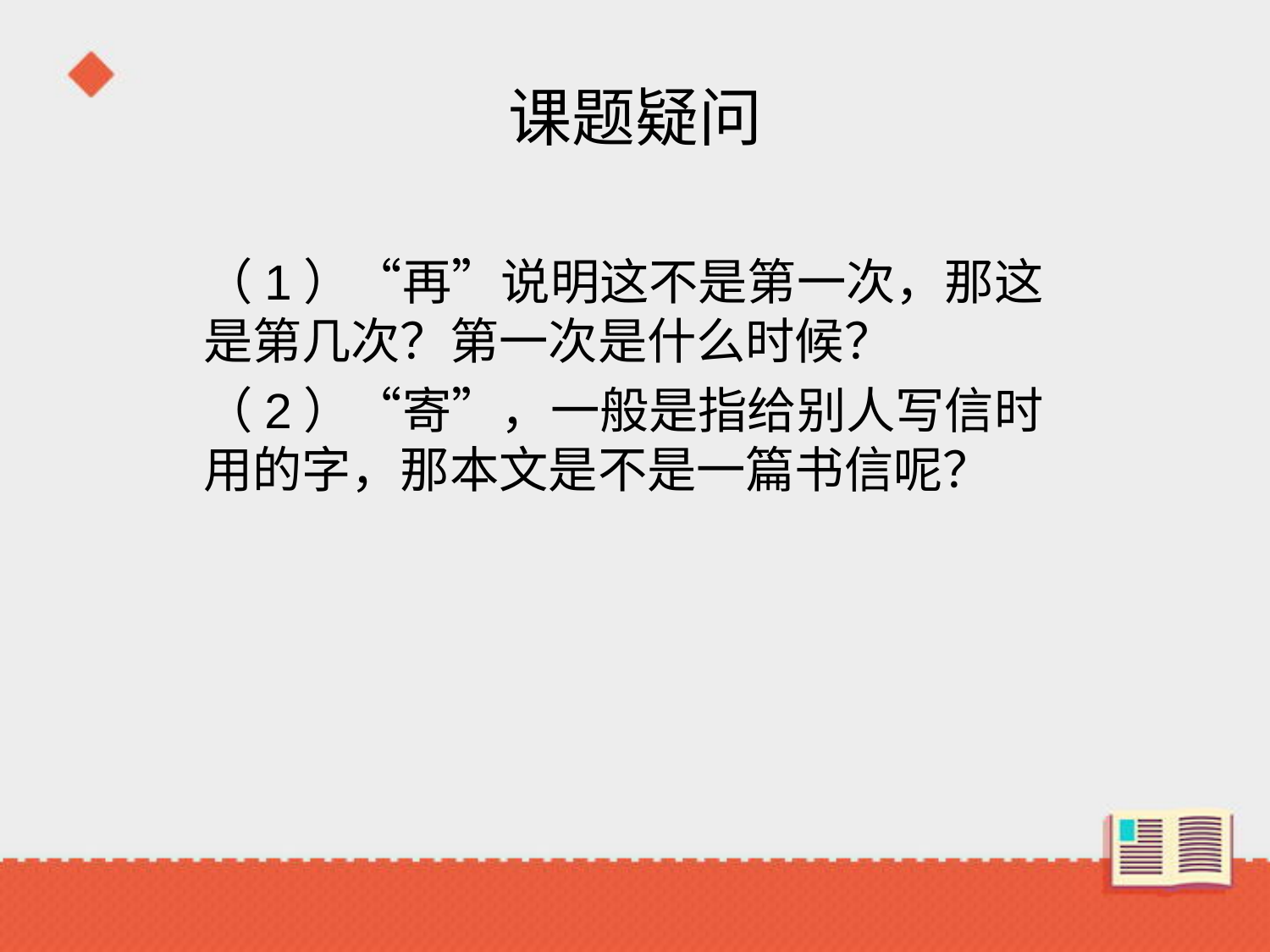

# 课题疑问
（1）“再”说明这不是第一次，那这是第几次？第一次是什么时候？
（2）“寄”，一般是指给别人写信时用的字，那本文是不是一篇书信呢？